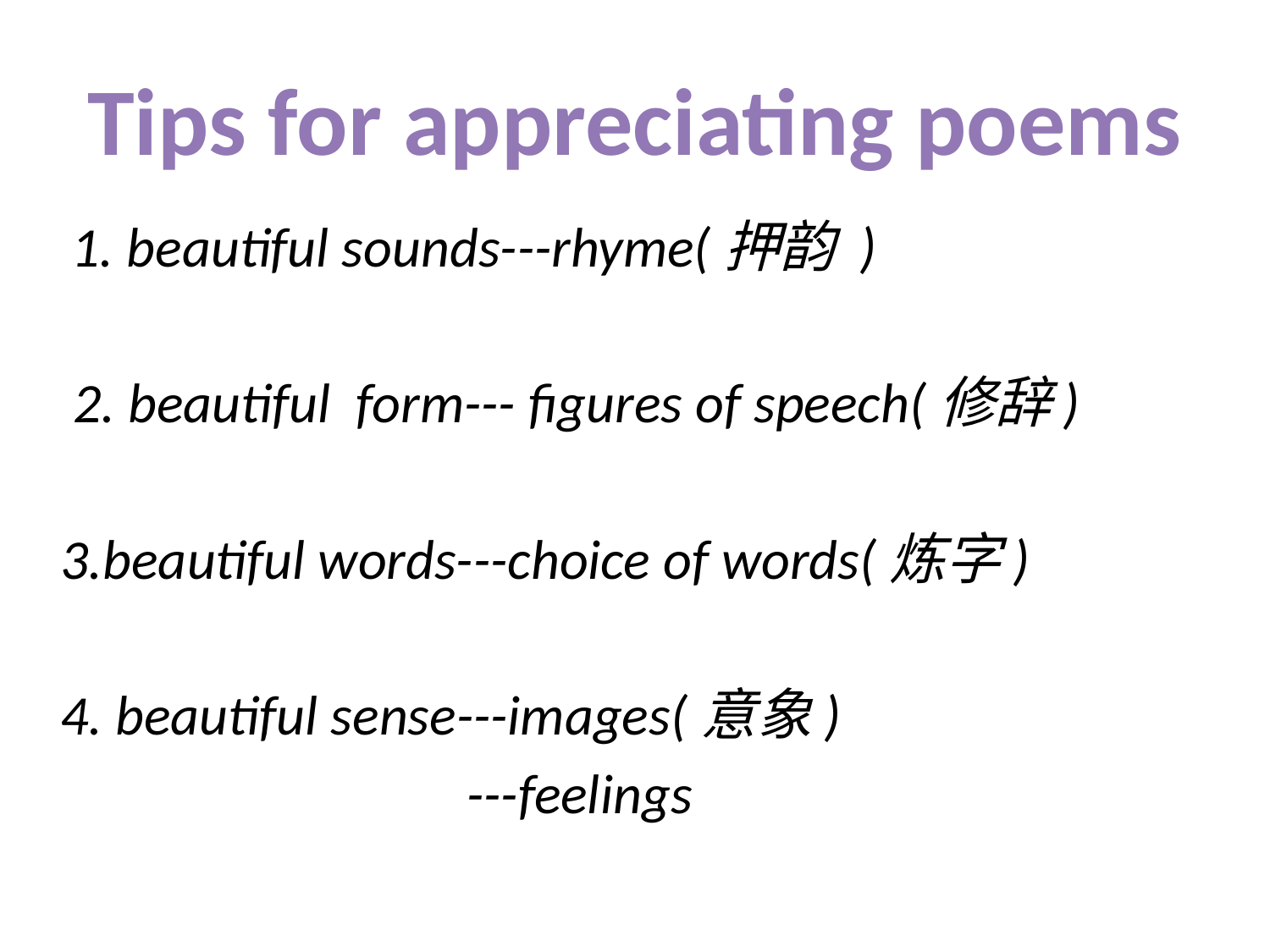

# Tips for appreciating poems
 1. beautiful sounds---rhyme(押韵 )

 2. beautiful  form--- figures of speech(修辞)

3.beautiful words---choice of words(炼字)

4. beautiful sense---images(意象)
                                ---feelings